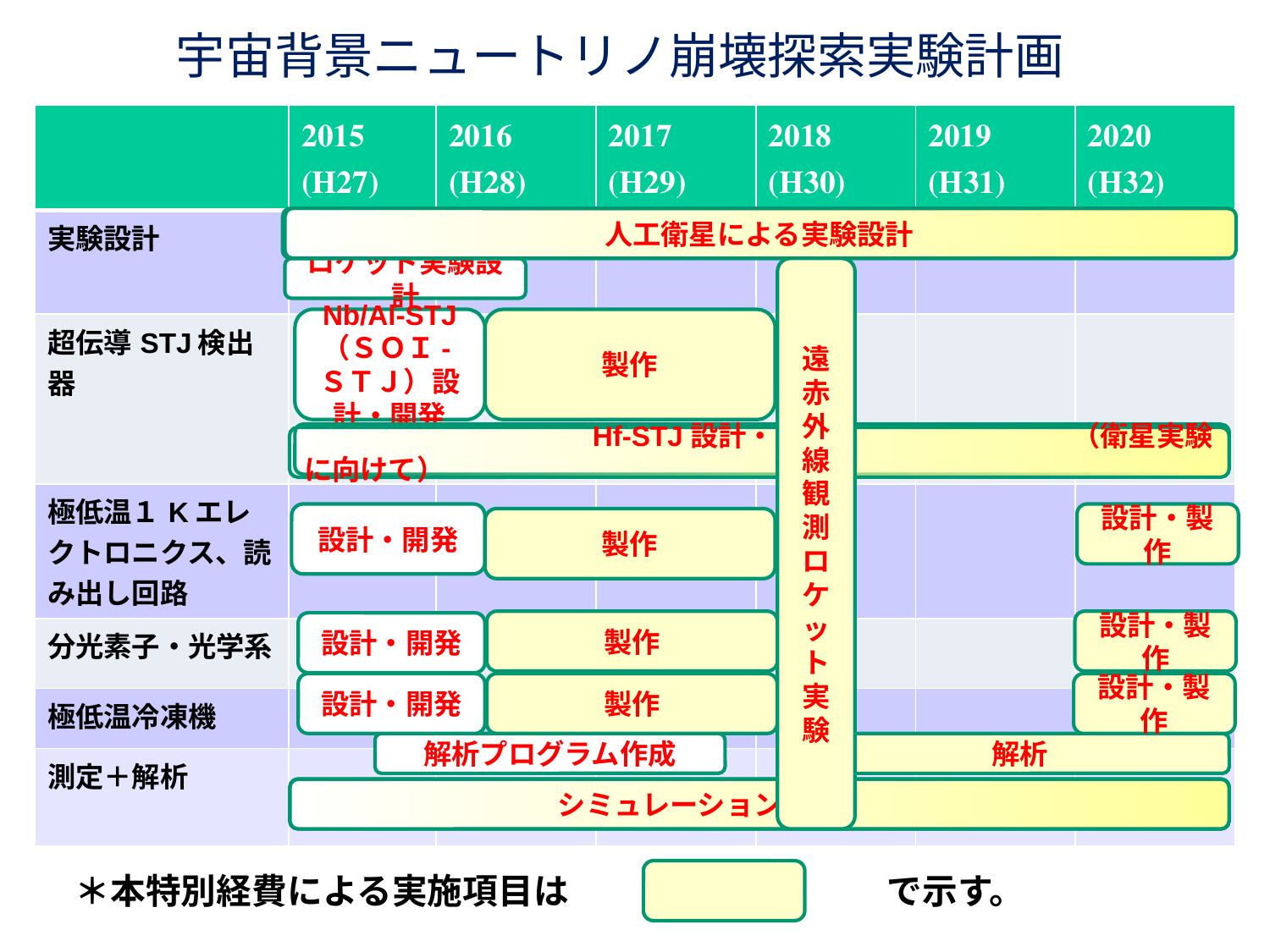

宇宙背景ニュートリノ崩壊探索実験計画
|  | 2015 (H27) | 2016 (H28) | 2017 (H29) | 2018 (H30) | 2019 (H31) | 2020 (H32) |
| --- | --- | --- | --- | --- | --- | --- |
| 実験設計 |  |  |  |  |  |  |
| 超伝導STJ検出器 |  |  |  |  |  |  |
| 極低温１Kエレクトロニクス、読み出し回路 |  |  |  |  |  |  |
| 分光素子・光学系 |  |  |  |  |  |  |
| 極低温冷凍機 |  |  |  |  |  |  |
| 測定＋解析 |  |  |  |  |  |  |
人工衛星による実験設計

ロケット実験設計
遠赤外線観測ロケット実験
Nb/Al-STJ
（ＳＯＩ-ＳＴＪ）設計・開発
製作

　　　　　　　　　　Hf-STJ設計・開発　　       　　　　　（衛星実験に向けて）
Nb/Al-STJ設計・開発
設計・開発
設計・製作
製作
製作
設計・製作
設計・開発
設計・開発
製作
設計・製作
解析
解析プログラム作成

　　　　　　　　　シミュレーション

＊本特別経費による実施項目は　　　　　　　　　で示す。